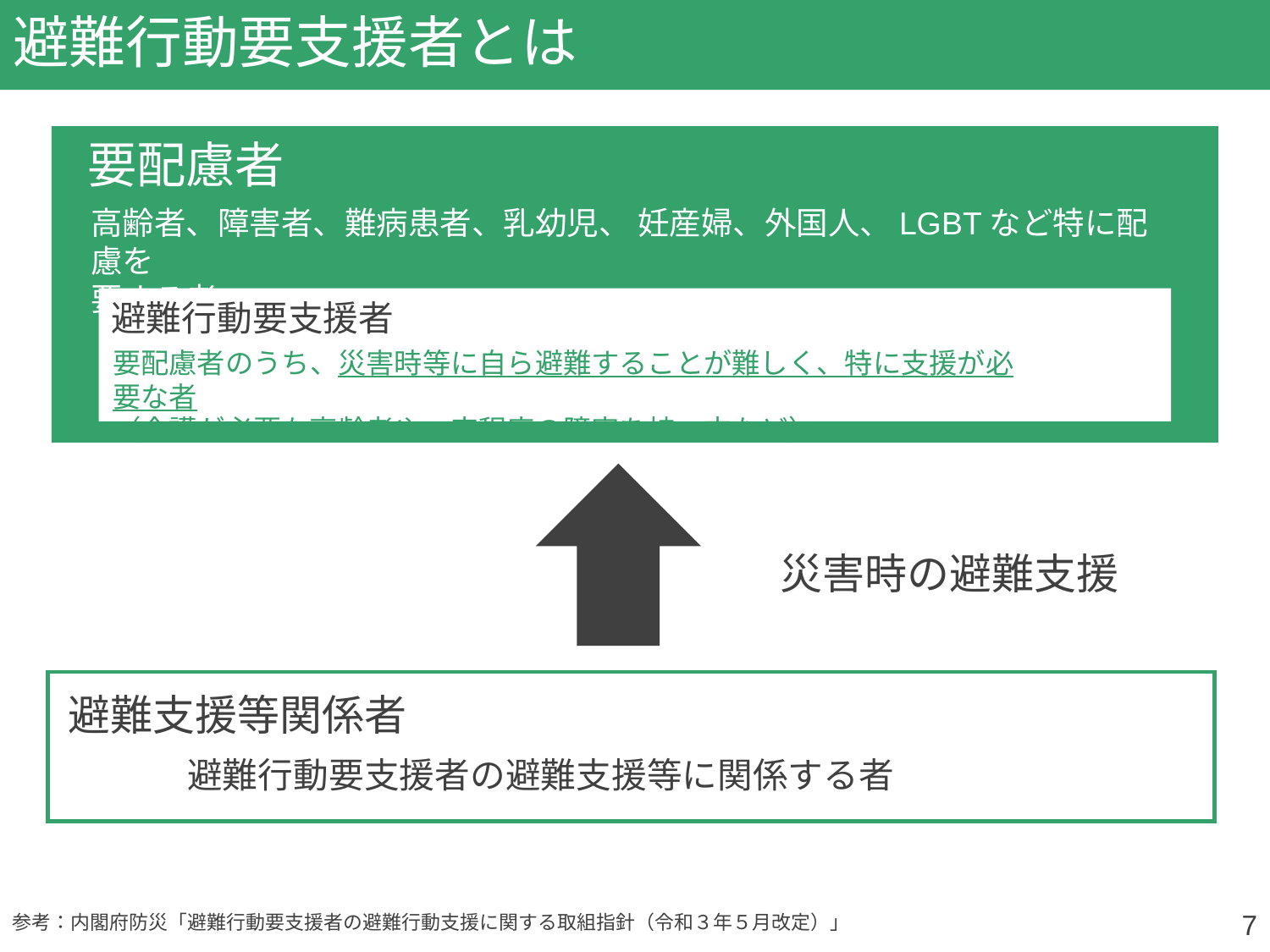

# 避難行動要支援者とは

要配慮者
高齢者、障害者、難病患者、乳幼児、 妊産婦、外国人、LGBTなど特に配慮を
要する者

避難行動要支援者
要配慮者のうち、災害時等に自ら避難することが難しく、特に支援が必要な者
（介護が必要な高齢者や一定程度の障害を持つ方など）

災害時の避難支援

避難支援等関係者
避難行動要支援者の避難支援等に関係する者
7
参考：内閣府防災「避難行動要支援者の避難行動支援に関する取組指針（令和３年５月改定）」